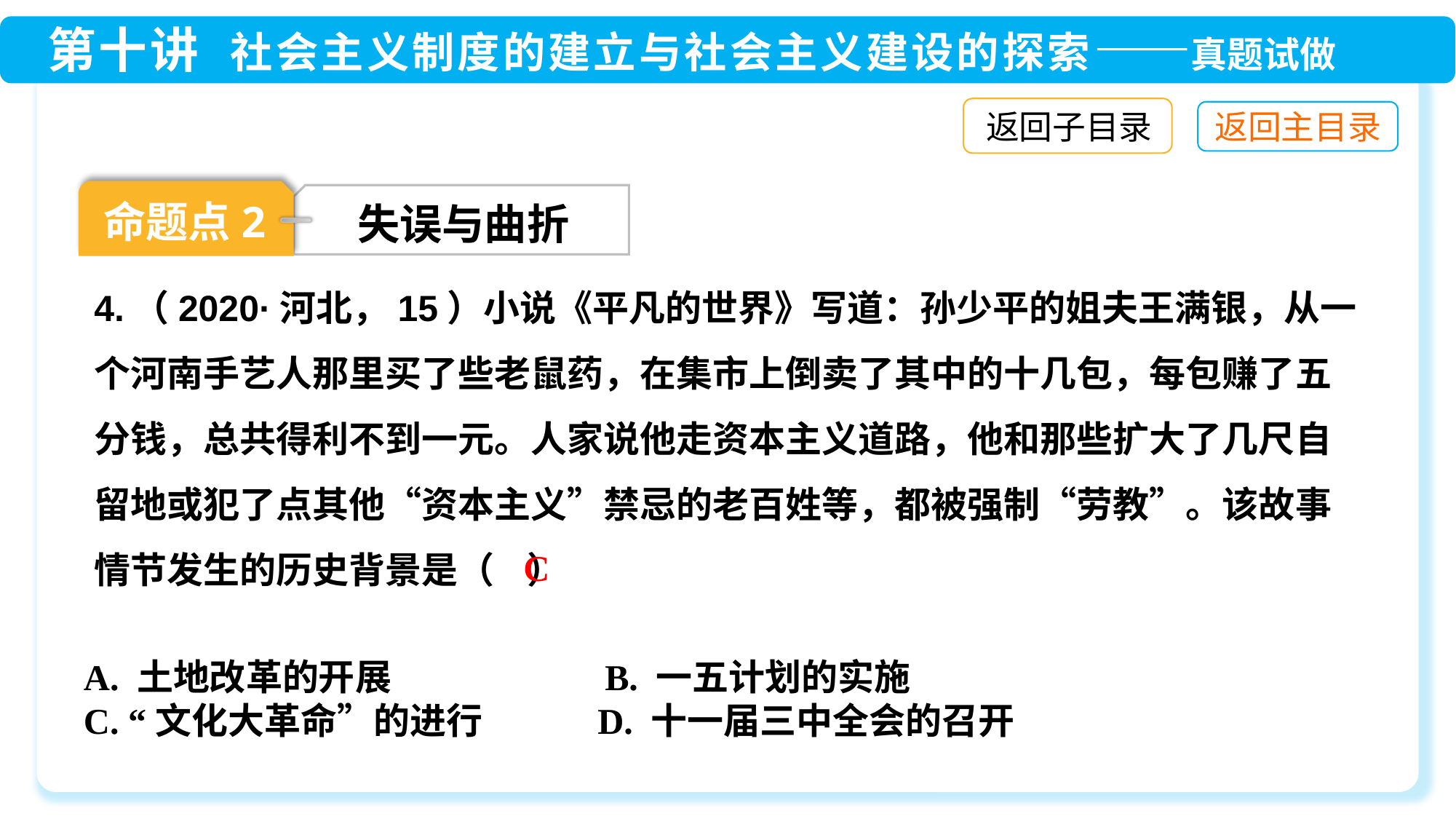

返回子目录

命题点2
失误与曲折

4.（2020·河北，15）小说《平凡的世界》写道：孙少平的姐夫王满银，从一个河南手艺人那里买了些老鼠药，在集市上倒卖了其中的十几包，每包赚了五分钱，总共得利不到一元。人家说他走资本主义道路，他和那些扩大了几尺自留地或犯了点其他“资本主义”禁忌的老百姓等，都被强制“劳教”。该故事情节发生的历史背景是（    ）
C
A. 土地改革的开展                         B. 一五计划的实施
C. “文化大革命”的进行             D. 十一届三中全会的召开